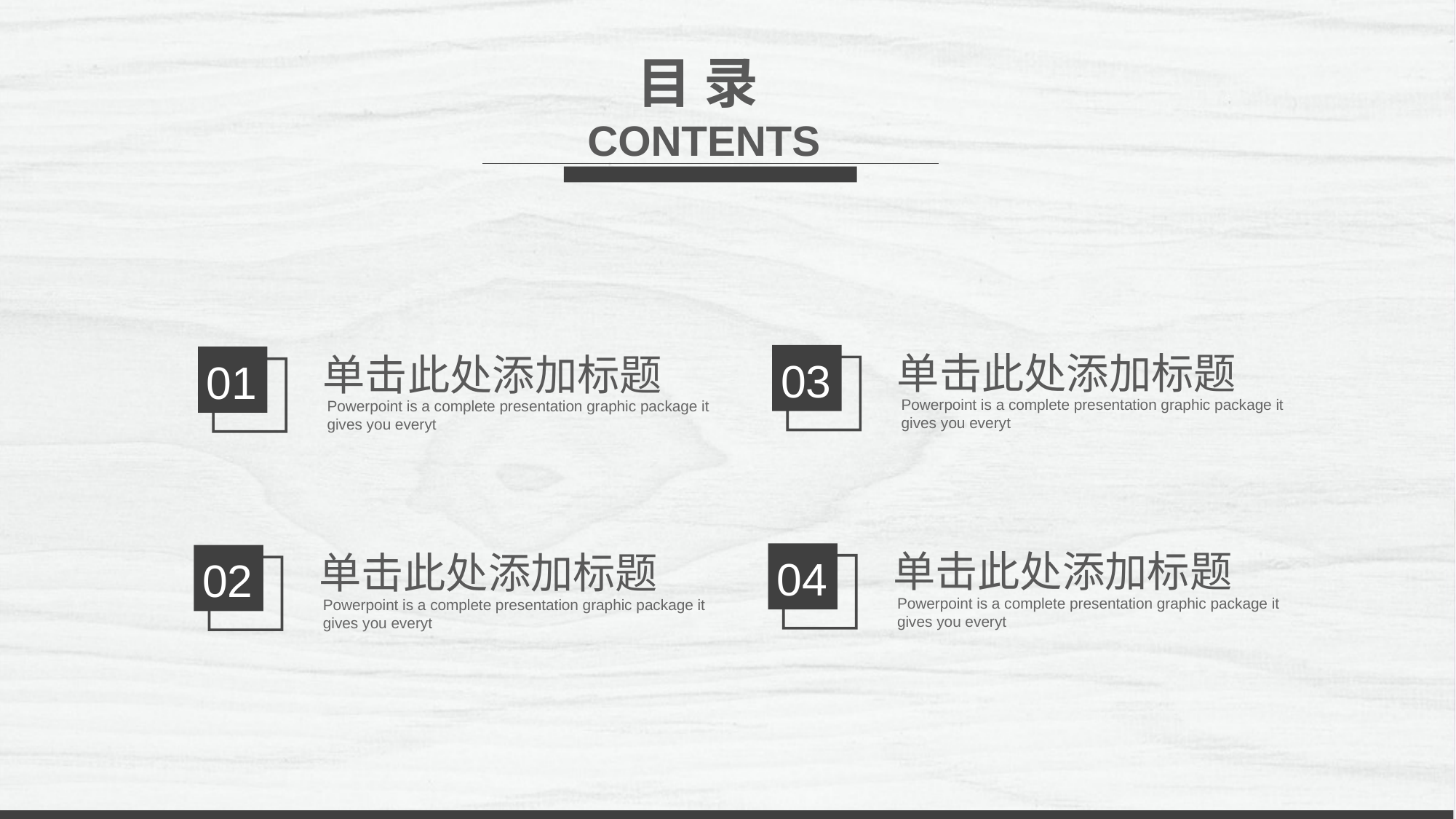

目 录
CONTENTS

单击此处添加标题
单击此处添加标题
03
01

Powerpoint is a complete presentation graphic package it gives you everyt
Powerpoint is a complete presentation graphic package it gives you everyt
单击此处添加标题
单击此处添加标题
04
02

Powerpoint is a complete presentation graphic package it gives you everyt
Powerpoint is a complete presentation graphic package it gives you everyt